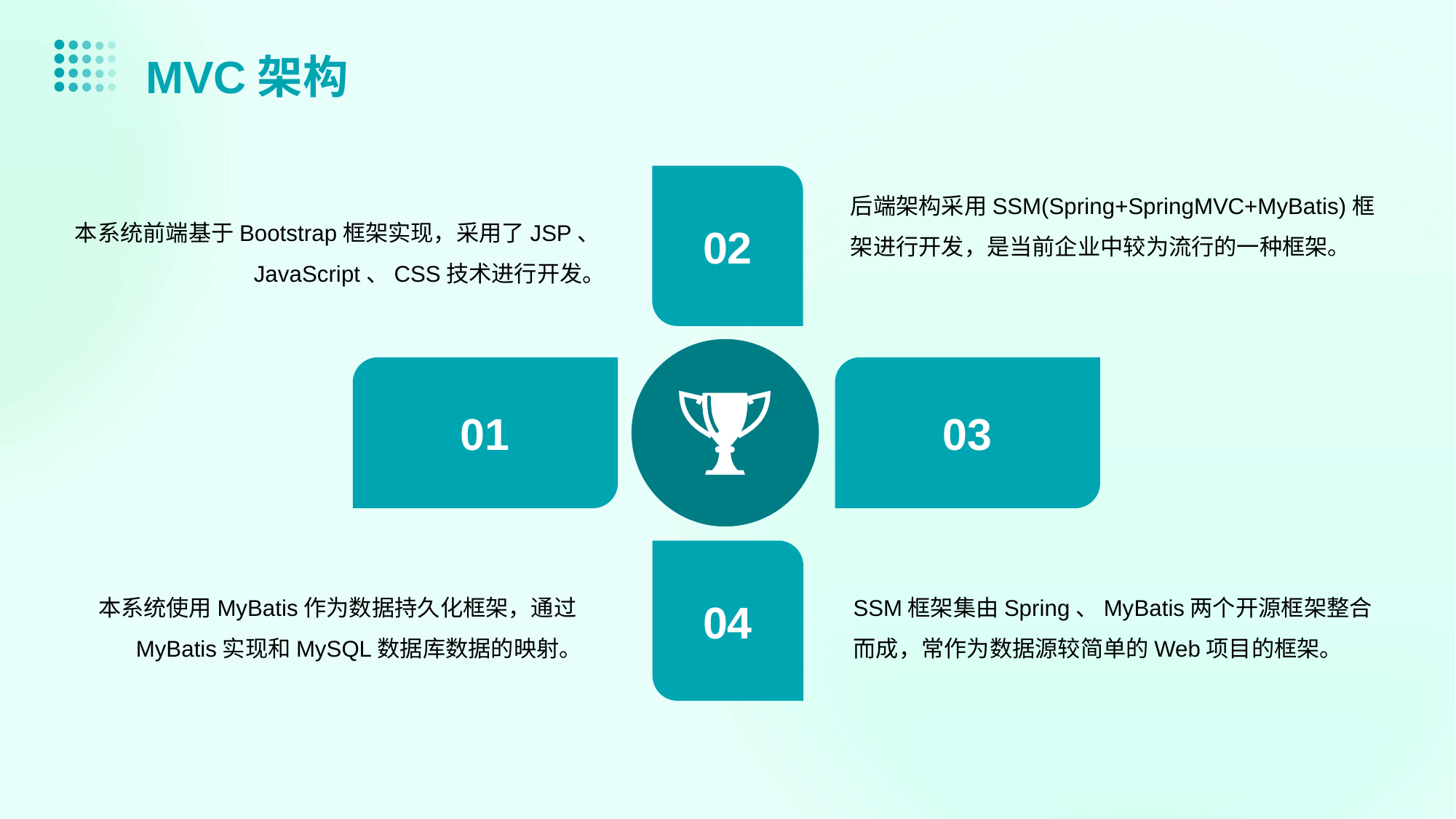

MVC架构

本系统前端基于Bootstrap框架实现，采用了JSP、JavaScript、CSS技术进行开发。
后端架构采用SSM(Spring+SpringMVC+MyBatis)框架进行开发，是当前企业中较为流行的一种框架。
输入
标题
02

01
03

本系统使用MyBatis作为数据持久化框架，通过MyBatis实现和MySQL数据库数据的映射。
SSM框架集由Spring、MyBatis两个开源框架整合而成，常作为数据源较简单的Web项目的框架。
04